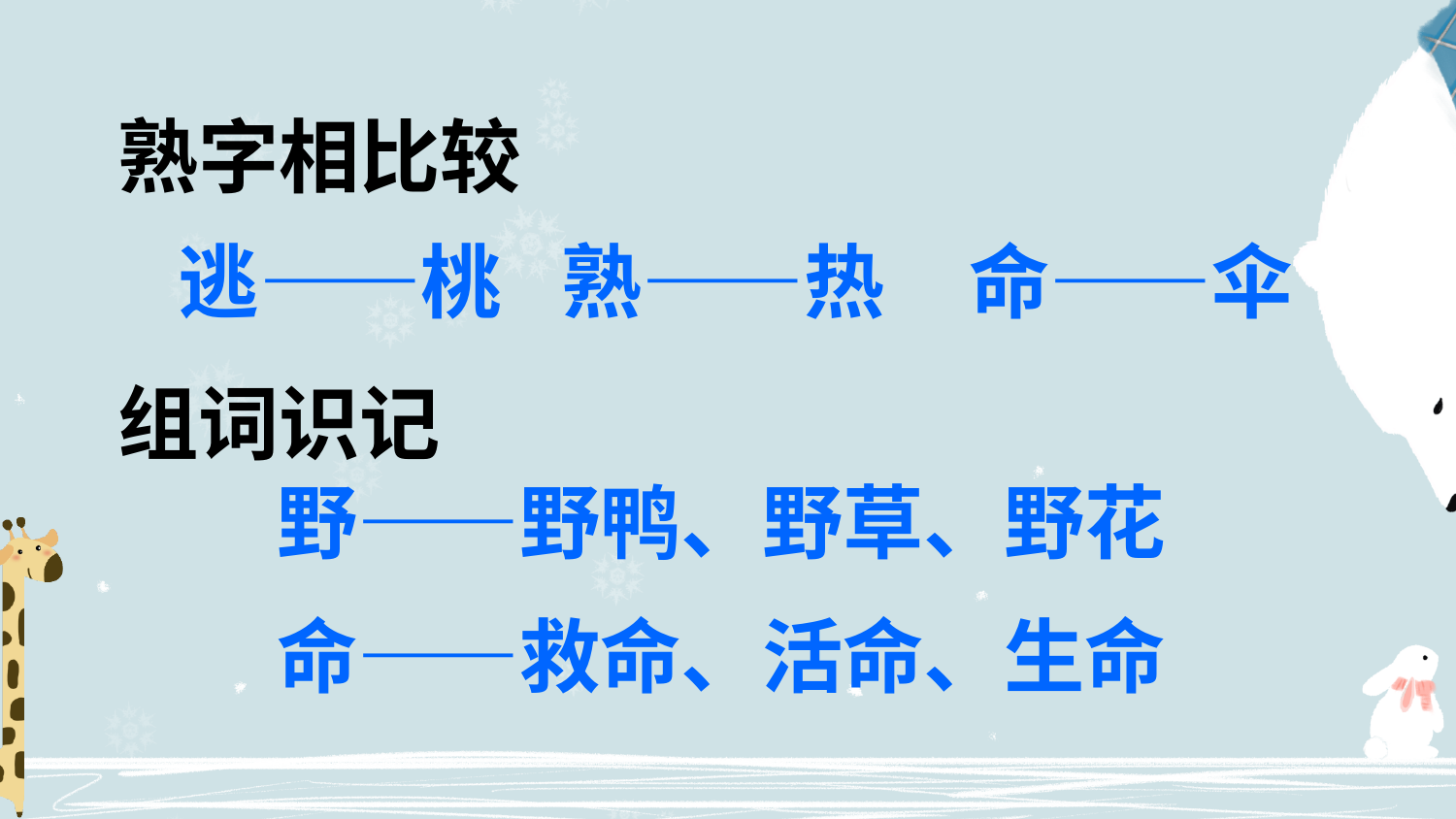

熟字相比较
逃——桃
熟——热
命——伞
组词识记
野——野鸭、野草、野花
命——救命、活命、生命